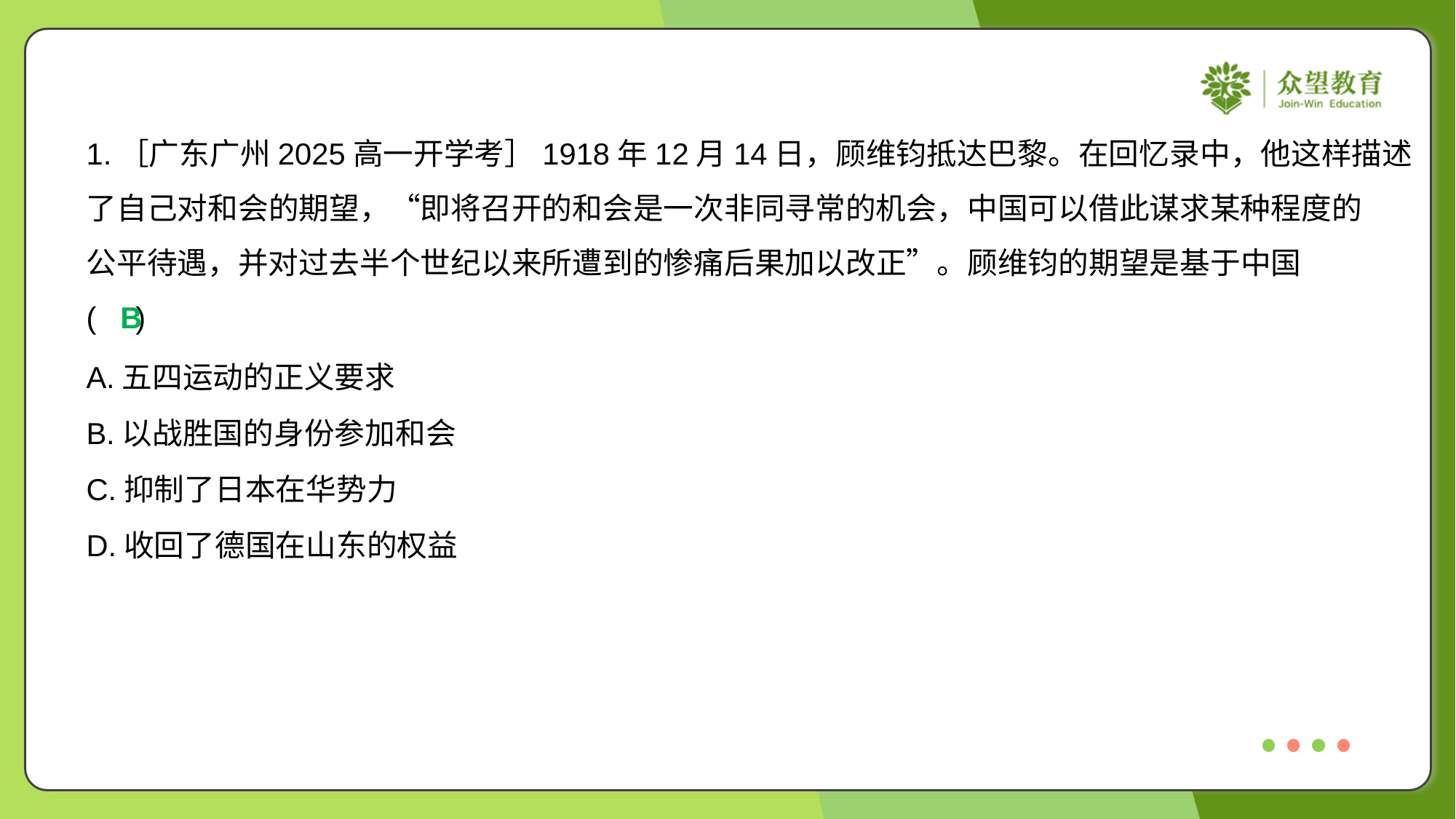

1.［广东广州2025高一开学考］1918年12月14日，顾维钧抵达巴黎。在回忆录中，他这样描述
了自己对和会的期望，“即将召开的和会是一次非同寻常的机会，中国可以借此谋求某种程度的
公平待遇，并对过去半个世纪以来所遭到的惨痛后果加以改正”。顾维钧的期望是基于中国
(     )
B
A.五四运动的正义要求
B.以战胜国的身份参加和会
C.抑制了日本在华势力
D.收回了德国在山东的权益